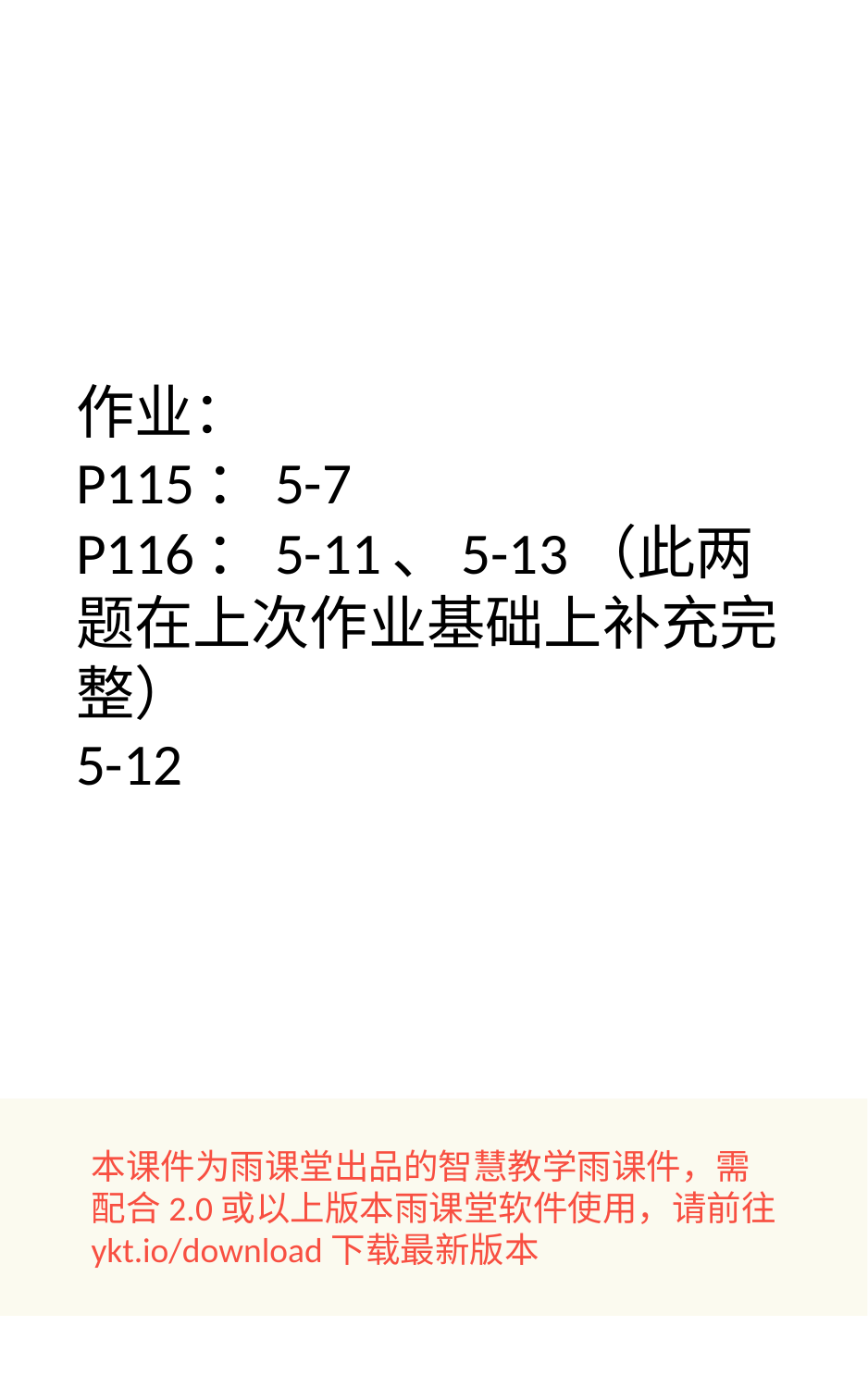

作业：
P115：5-7
P116：5-11、5-13（此两题在上次作业基础上补充完整）
5-12
本课件为雨课堂出品的智慧教学雨课件，需
配合2.0或以上版本雨课堂软件使用，请前往
ykt.io/download下载最新版本